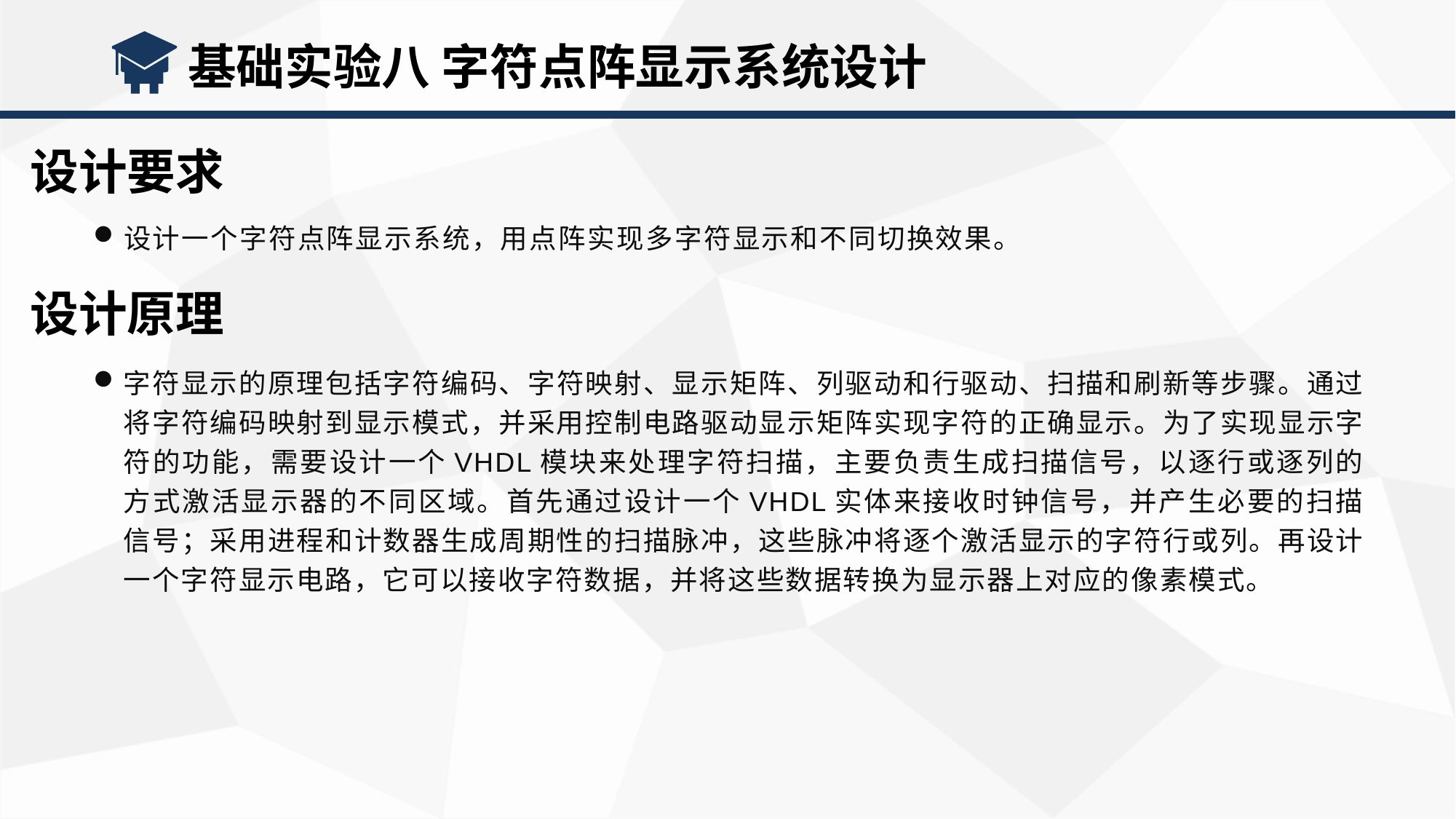

基础实验八 字符点阵显示系统设计

设计要求
设计一个字符点阵显示系统，用点阵实现多字符显示和不同切换效果。
设计原理
字符显示的原理包括字符编码、字符映射、显示矩阵、列驱动和行驱动、扫描和刷新等步骤。通过将字符编码映射到显示模式，并采用控制电路驱动显示矩阵实现字符的正确显示。为了实现显示字符的功能，需要设计一个VHDL模块来处理字符扫描，主要负责生成扫描信号，以逐行或逐列的方式激活显示器的不同区域。首先通过设计一个VHDL实体来接收时钟信号，并产生必要的扫描信号；采用进程和计数器生成周期性的扫描脉冲，这些脉冲将逐个激活显示的字符行或列。再设计一个字符显示电路，它可以接收字符数据，并将这些数据转换为显示器上对应的像素模式。